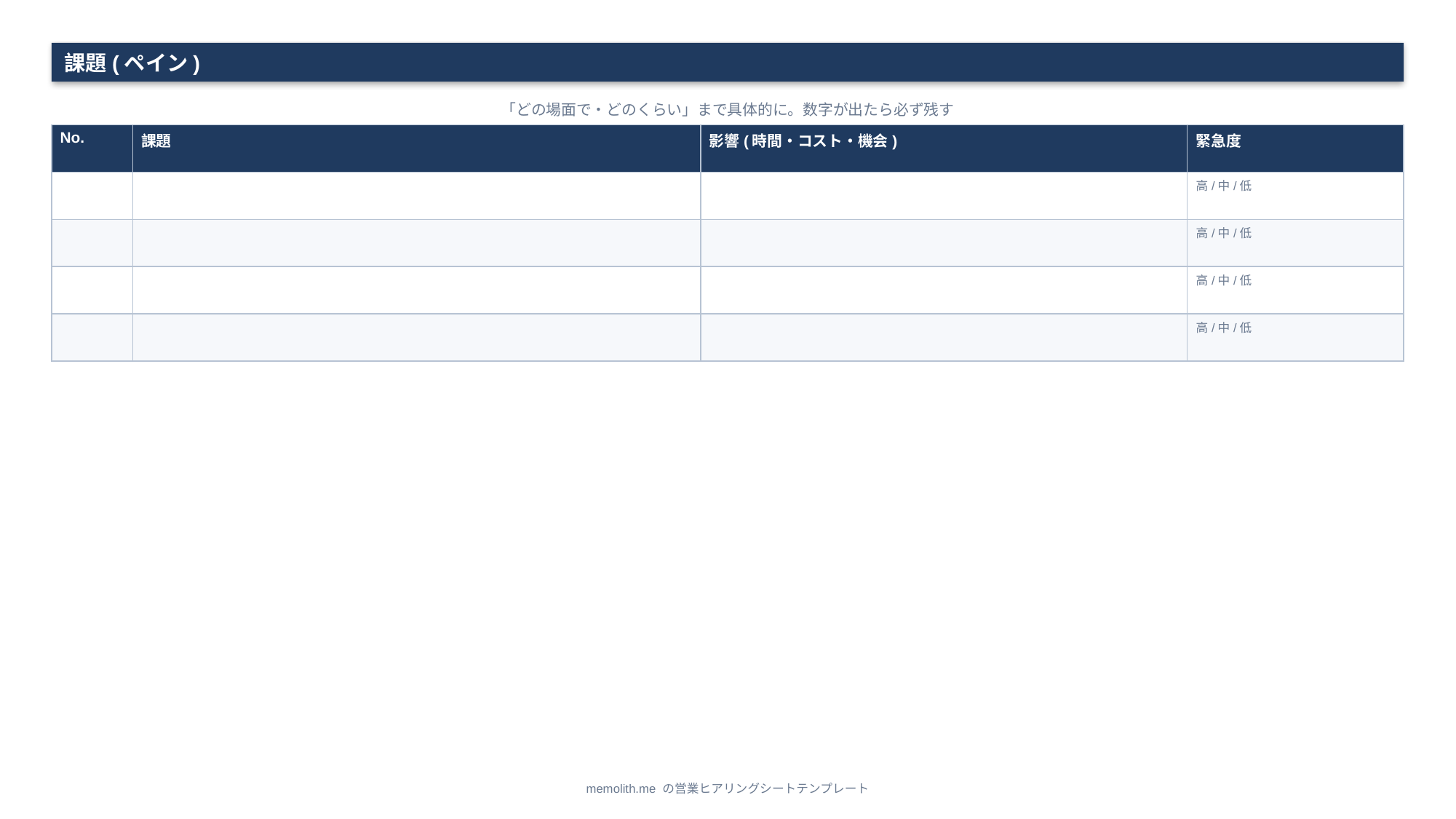

課題(ペイン)
「どの場面で・どのくらい」まで具体的に。数字が出たら必ず残す
| No. | 課題 | 影響(時間・コスト・機会) | 緊急度 |
| --- | --- | --- | --- |
|  |  |  | 高/中/低 |
|  |  |  | 高/中/低 |
|  |  |  | 高/中/低 |
|  |  |  | 高/中/低 |
memolith.me の営業ヒアリングシートテンプレート